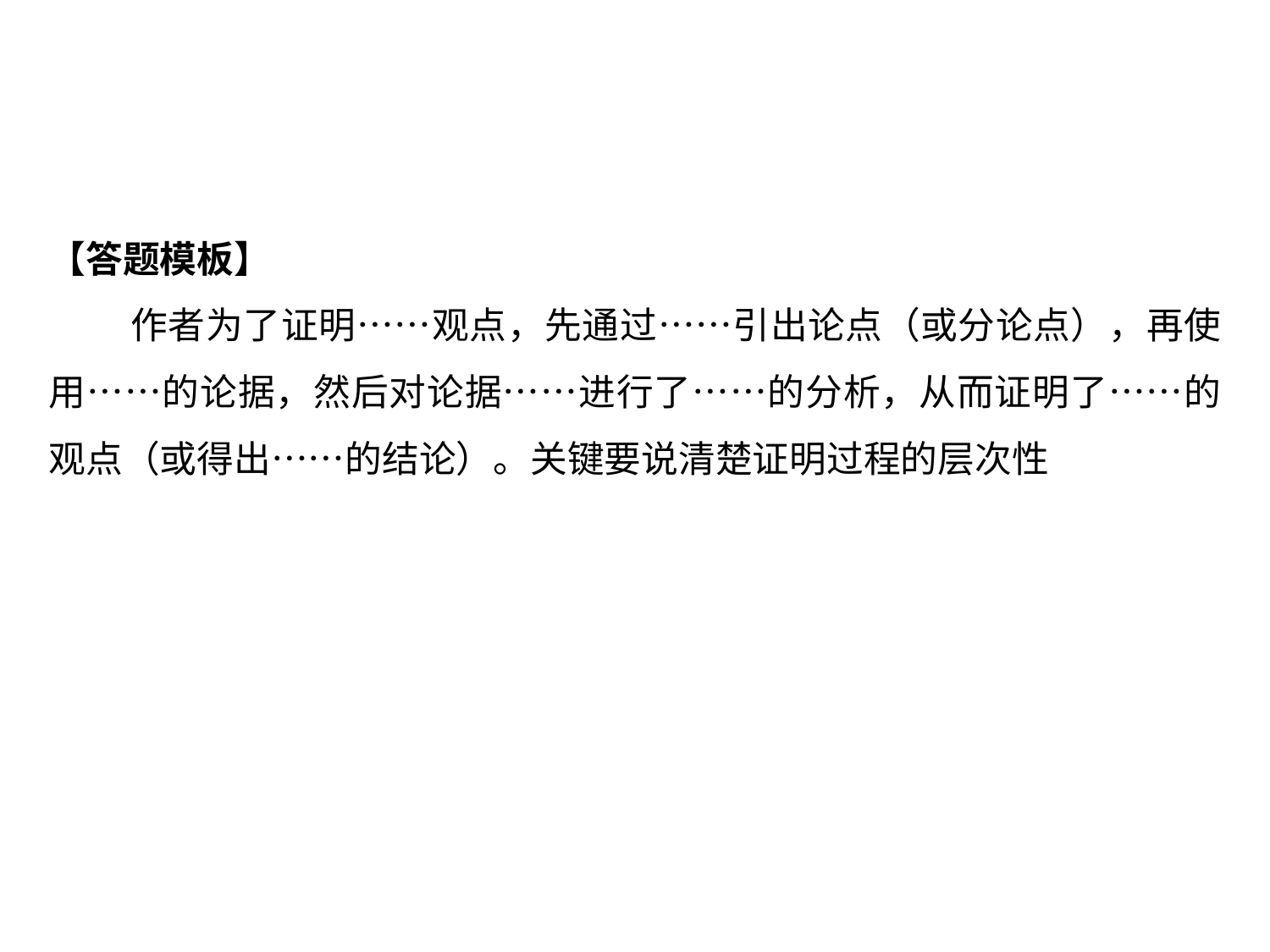

【答题模板】
        作者为了证明……观点，先通过……引出论点（或分论点），再使用……的论据，然后对论据……进行了……的分析，从而证明了……的观点（或得出……的结论）。关键要说清楚证明过程的层次性